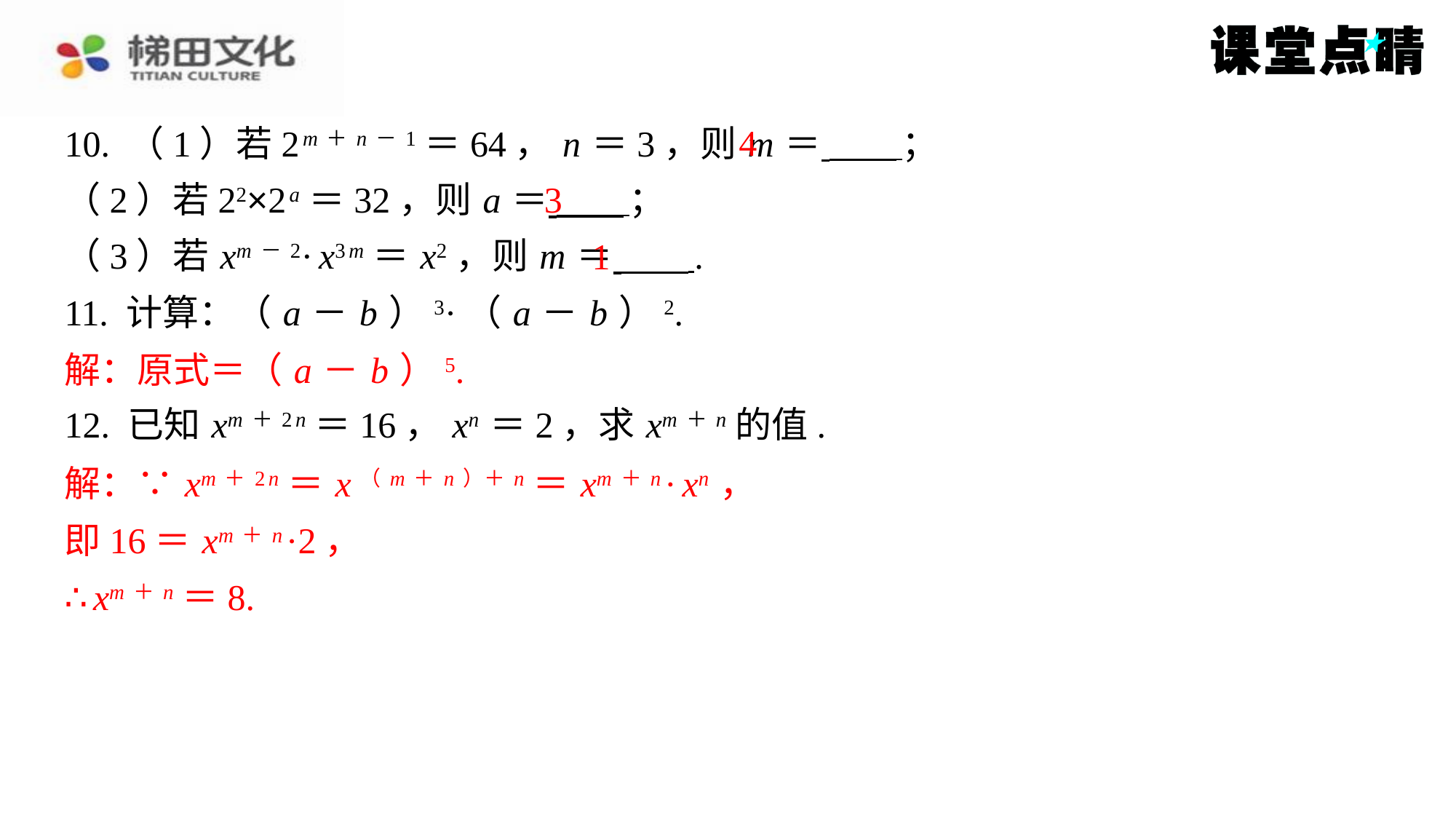

4
10. （1）若2 m＋ n－1＝64， n ＝3，则 m ＝            ⁠；
（2）若22×2 a ＝32，则 a ＝            ⁠；
（3）若 xm－2· x3 m ＝ x2，则 m ＝            ⁠.
11. 计算：（ a － b ）3·（ a － b ）2.
解：原式＝（ a － b ）5.
12. 已知 xm＋2 n ＝16， xn ＝2，求 xm＋ n 的值.
解：∵ xm＋2 n ＝ x（ m＋ n）＋ n ＝ xm＋ n · xn ，
即16＝ xm＋ n ·2，
∴ xm＋ n ＝8.
3
1
解：原式＝（ a － b ）5.
解：∵ xm＋2 n ＝ x（ m＋ n）＋ n ＝ xm＋ n · xn ，
即16＝ xm＋ n ·2，
∴ xm＋ n ＝8.